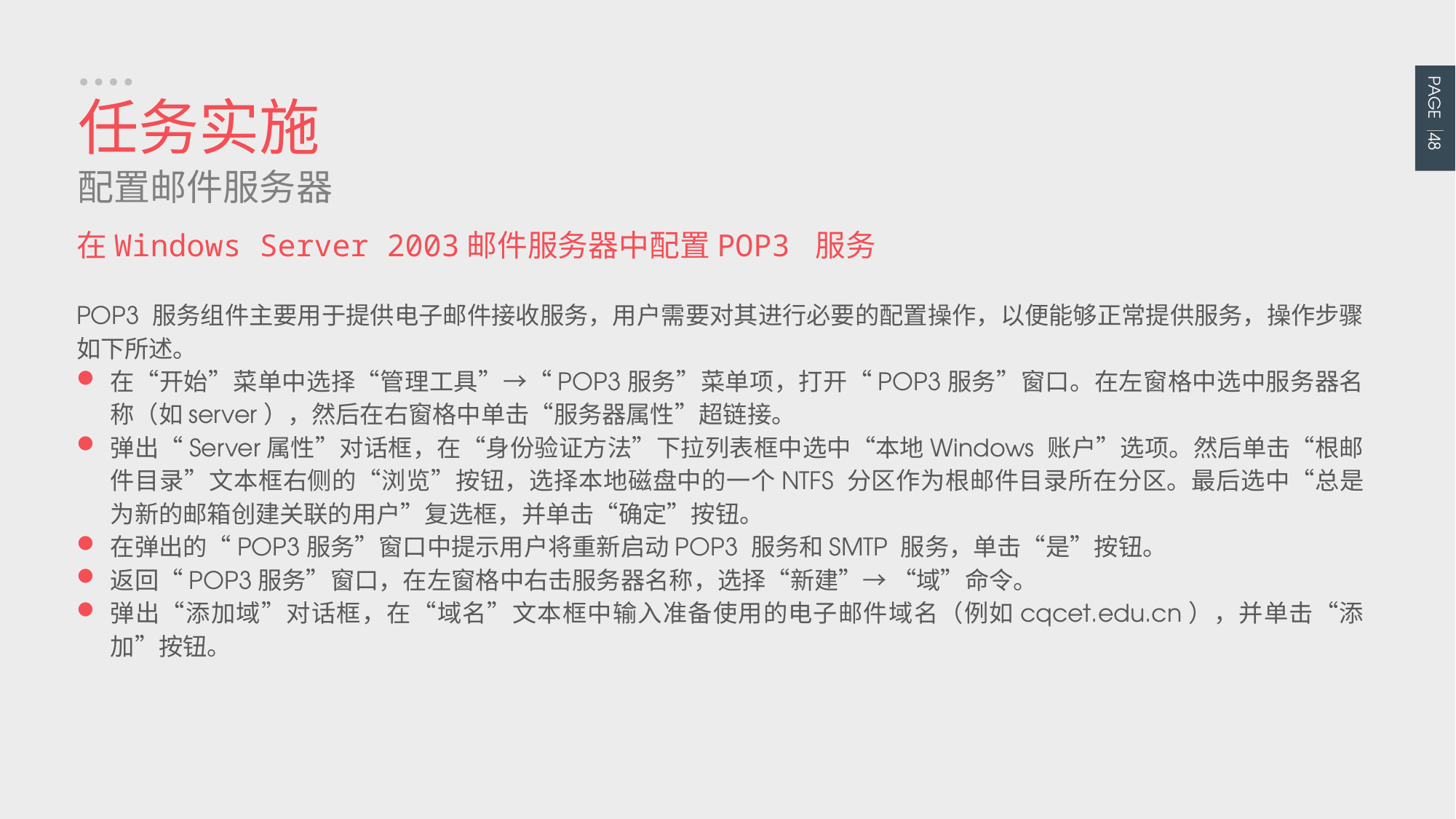

PAGE   48
任务实施
配置邮件服务器
在Windows Server 2003邮件服务器中配置POP3 服务

POP3 服务组件主要用于提供电子邮件接收服务，用户需要对其进行必要的配置操作，以便能够正常提供服务，操作步骤如下所述。
在“开始”菜单中选择“管理工具”→“POP3服务”菜单项，打开“POP3服务”窗口。在左窗格中选中服务器名称（如server），然后在右窗格中单击“服务器属性”超链接。
弹出“Server属性”对话框，在“身份验证方法”下拉列表框中选中“本地Windows 账户”选项。然后单击“根邮件目录”文本框右侧的“浏览”按钮，选择本地磁盘中的一个NTFS 分区作为根邮件目录所在分区。最后选中“总是为新的邮箱创建关联的用户”复选框，并单击“确定”按钮。
在弹出的“POP3服务”窗口中提示用户将重新启动POP3 服务和SMTP 服务，单击“是”按钮。
返回“POP3服务”窗口，在左窗格中右击服务器名称，选择“新建”→ “域”命令。
弹出“添加域”对话框，在“域名”文本框中输入准备使用的电子邮件域名（例如cqcet.edu.cn），并单击“添加”按钮。